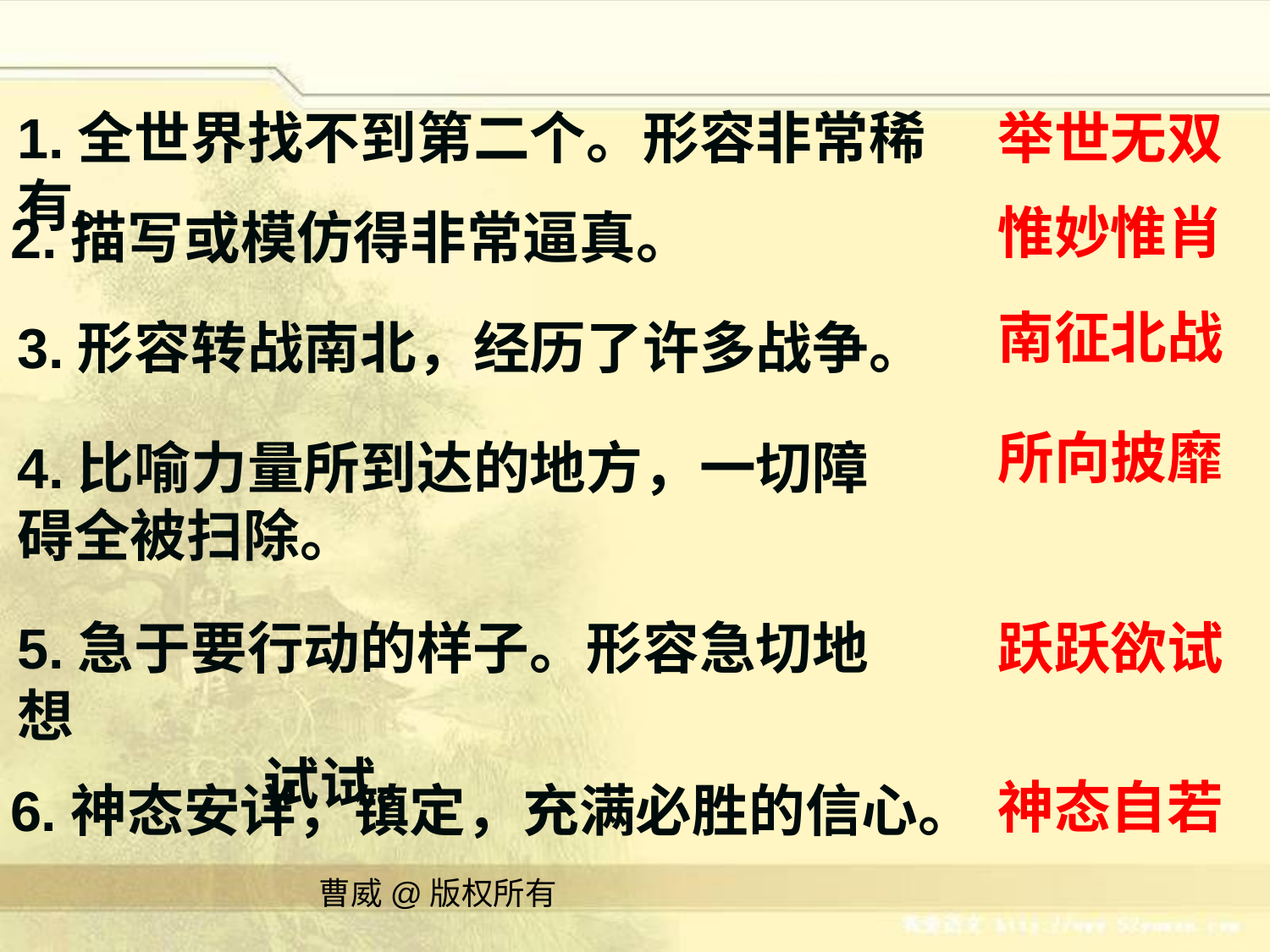

1.全世界找不到第二个。形容非常稀有。
举世无双

惟妙惟肖
2.描写或模仿得非常逼真。
南征北战
3.形容转战南北，经历了许多战争。
所向披靡
4.比喻力量所到达的地方，一切障碍全被扫除。

5.急于要行动的样子。形容急切地想
                  试试。
跃跃欲试
神态自若
6.神态安详，镇定，充满必胜的信心。